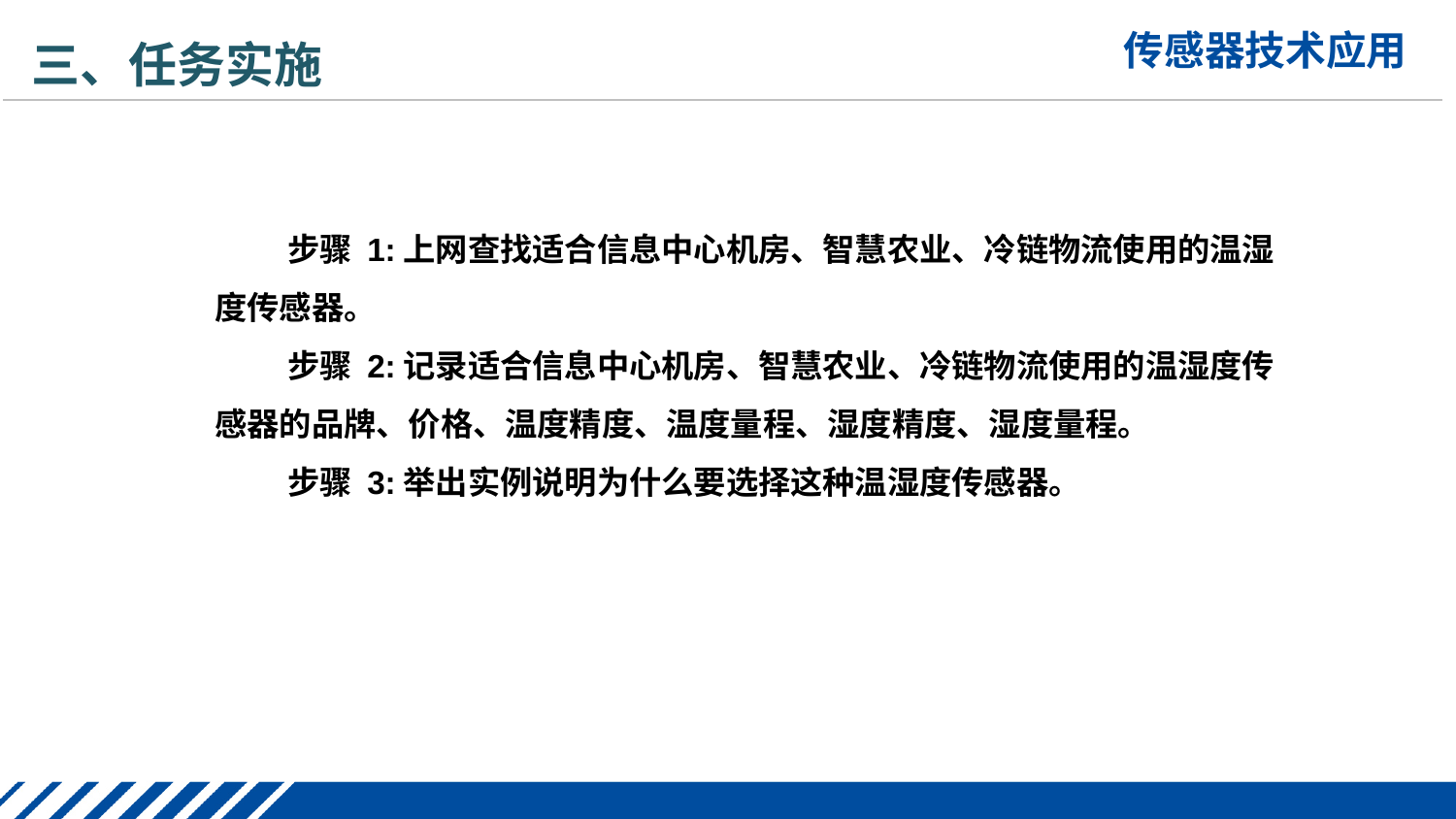

三、任务实施
步骤 1:上网查找适合信息中心机房、智慧农业、冷链物流使用的温湿度传感器。
步骤 2:记录适合信息中心机房、智慧农业、冷链物流使用的温湿度传感器的品牌、价格、温度精度、温度量程、湿度精度、湿度量程。
步骤 3:举出实例说明为什么要选择这种温湿度传感器。